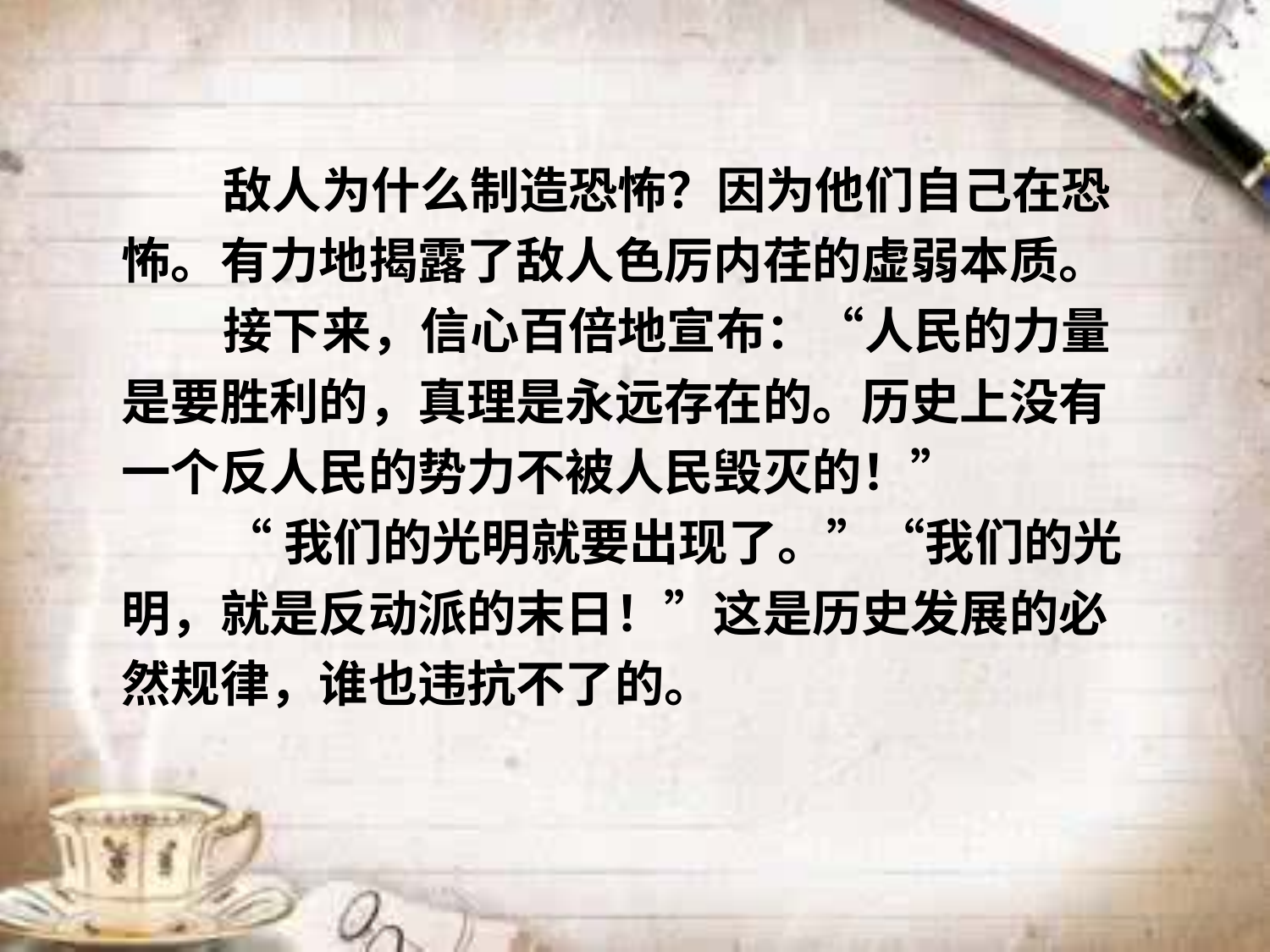

敌人为什么制造恐怖？因为他们自己在恐怖。有力地揭露了敌人色厉内荏的虚弱本质。
接下来，信心百倍地宣布：“人民的力量是要胜利的，真理是永远存在的。历史上没有一个反人民的势力不被人民毁灭的！”
“我们的光明就要出现了。”“我们的光明，就是反动派的末日！”这是历史发展的必然规律，谁也违抗不了的。